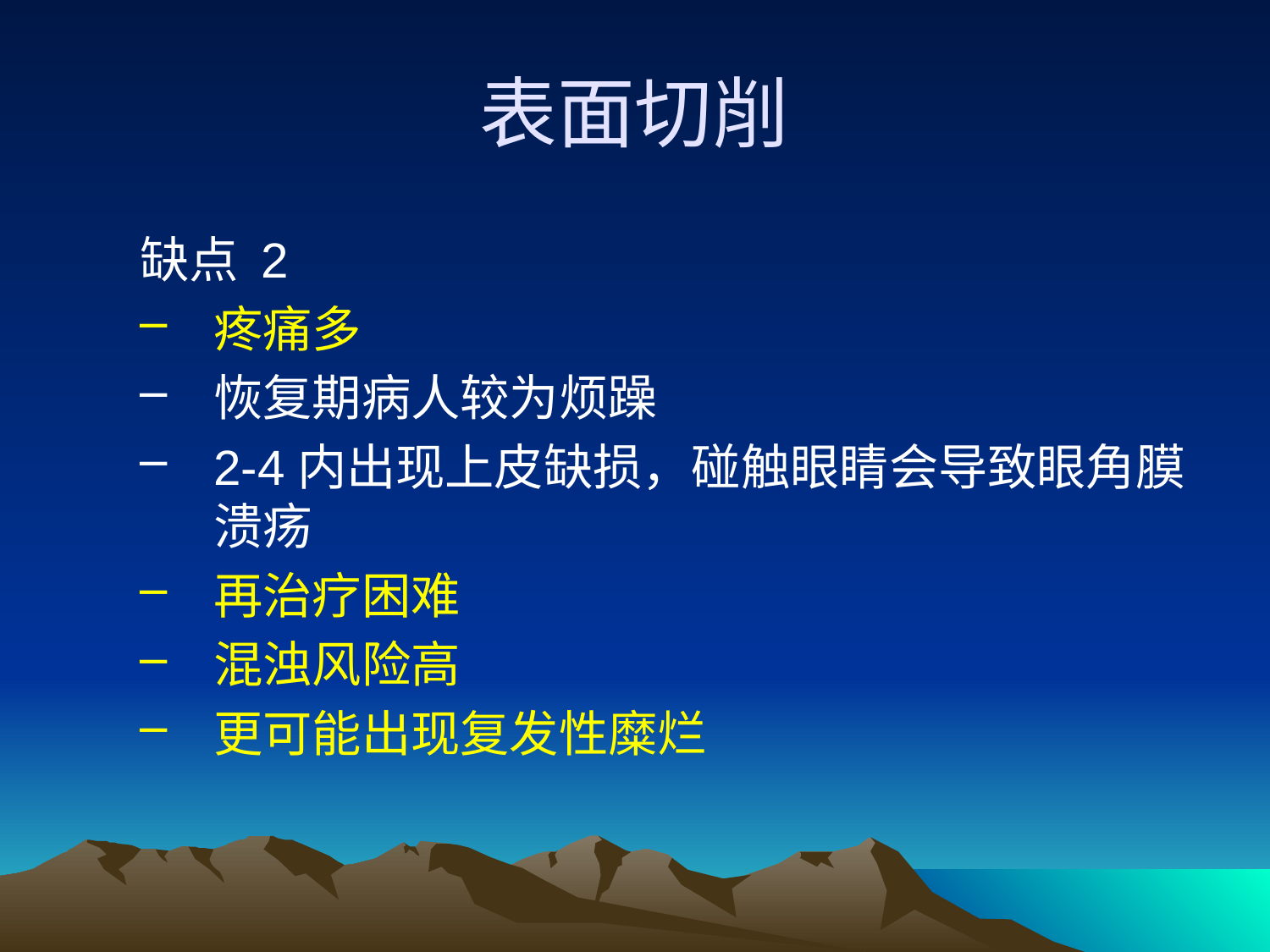

# 表面切削
缺点 2
疼痛多
恢复期病人较为烦躁
2-4内出现上皮缺损，碰触眼睛会导致眼角膜溃疡
再治疗困难
混浊风险高
更可能出现复发性糜烂